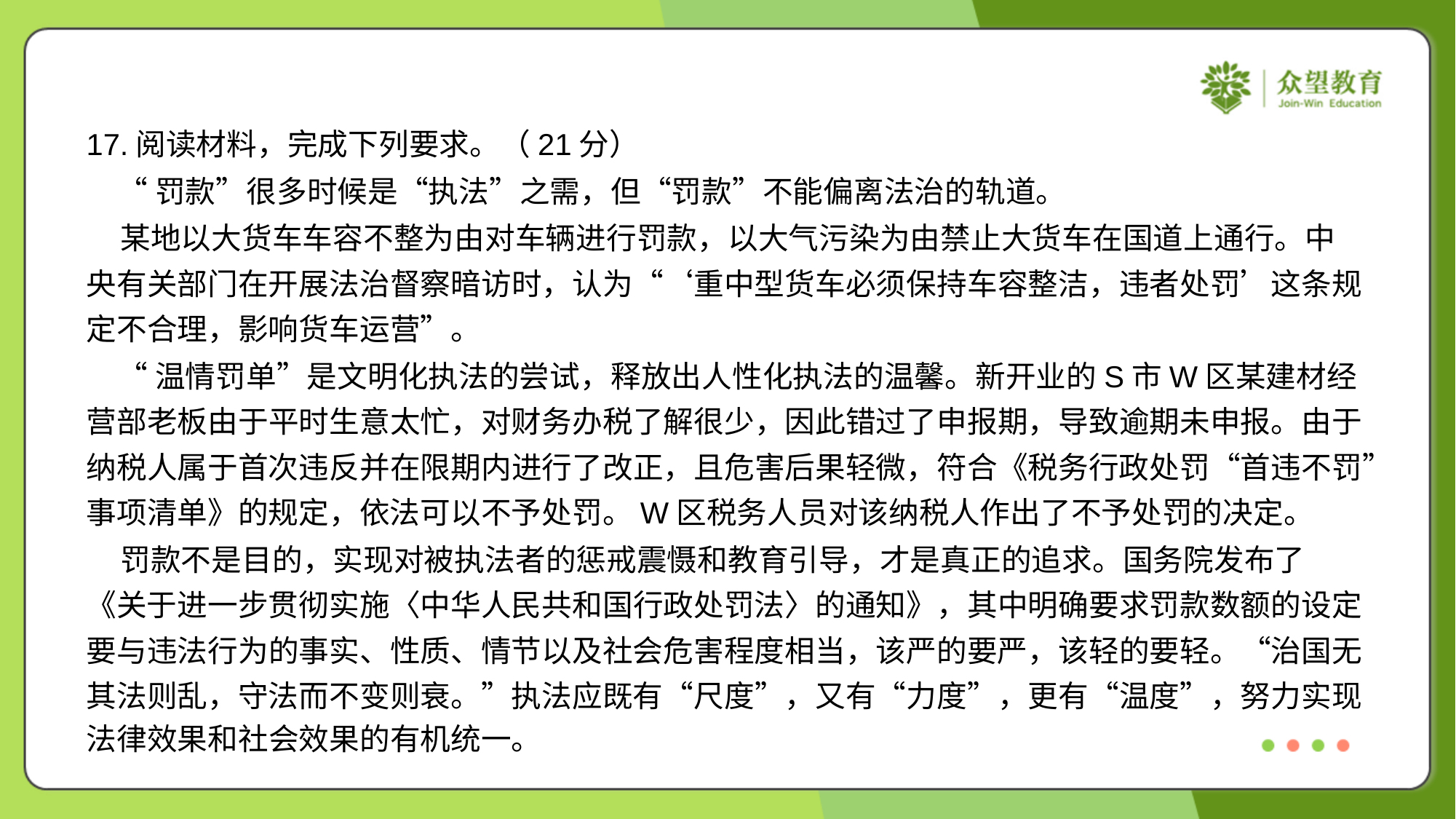

17.阅读材料，完成下列要求。（21分）
    “罚款”很多时候是“执法”之需，但“罚款”不能偏离法治的轨道。
    某地以大货车车容不整为由对车辆进行罚款，以大气污染为由禁止大货车在国道上通行。中
央有关部门在开展法治督察暗访时，认为“‘重中型货车必须保持车容整洁，违者处罚’这条规
定不合理，影响货车运营”。
    “温情罚单”是文明化执法的尝试，释放出人性化执法的温馨。新开业的S市W区某建材经
营部老板由于平时生意太忙，对财务办税了解很少，因此错过了申报期，导致逾期未申报。由于
纳税人属于首次违反并在限期内进行了改正，且危害后果轻微，符合《税务行政处罚“首违不罚”
事项清单》的规定，依法可以不予处罚。W区税务人员对该纳税人作出了不予处罚的决定。
    罚款不是目的，实现对被执法者的惩戒震慑和教育引导，才是真正的追求。国务院发布了
《关于进一步贯彻实施〈中华人民共和国行政处罚法〉的通知》，其中明确要求罚款数额的设定
要与违法行为的事实、性质、情节以及社会危害程度相当，该严的要严，该轻的要轻。“治国无
其法则乱，守法而不变则衰。”执法应既有“尺度”，又有“力度”，更有“温度”，努力实现
法律效果和社会效果的有机统一。#1.3